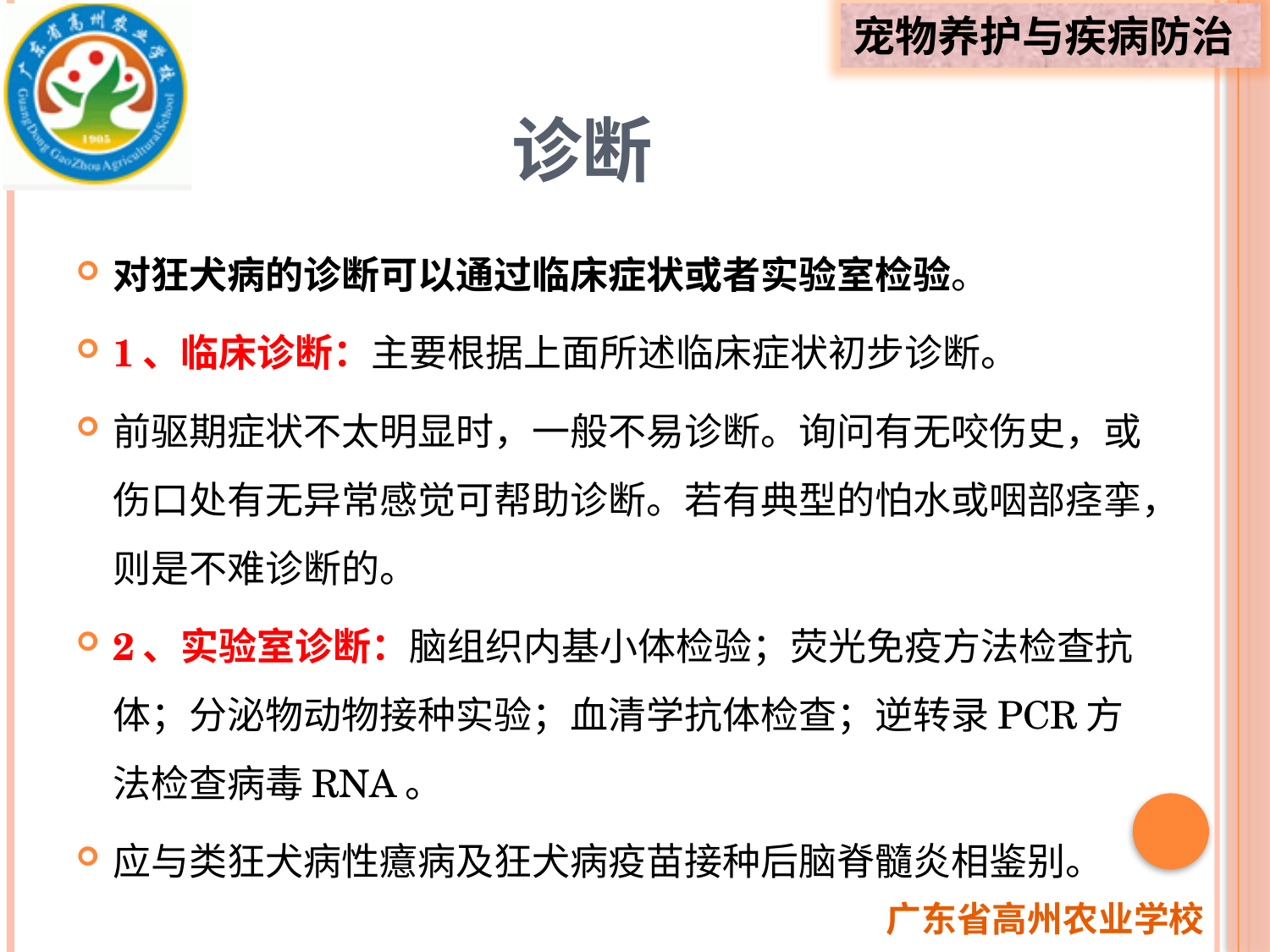

# 诊断
对狂犬病的诊断可以通过临床症状或者实验室检验。
1、临床诊断：主要根据上面所述临床症状初步诊断。
前驱期症状不太明显时，一般不易诊断。询问有无咬伤史，或伤口处有无异常感觉可帮助诊断。若有典型的怕水或咽部痉挛，则是不难诊断的。
2、实验室诊断：脑组织内基小体检验；荧光免疫方法检查抗体；分泌物动物接种实验；血清学抗体检查；逆转录PCR方法检查病毒RNA。
应与类狂犬病性癔病及狂犬病疫苗接种后脑脊髓炎相鉴别。